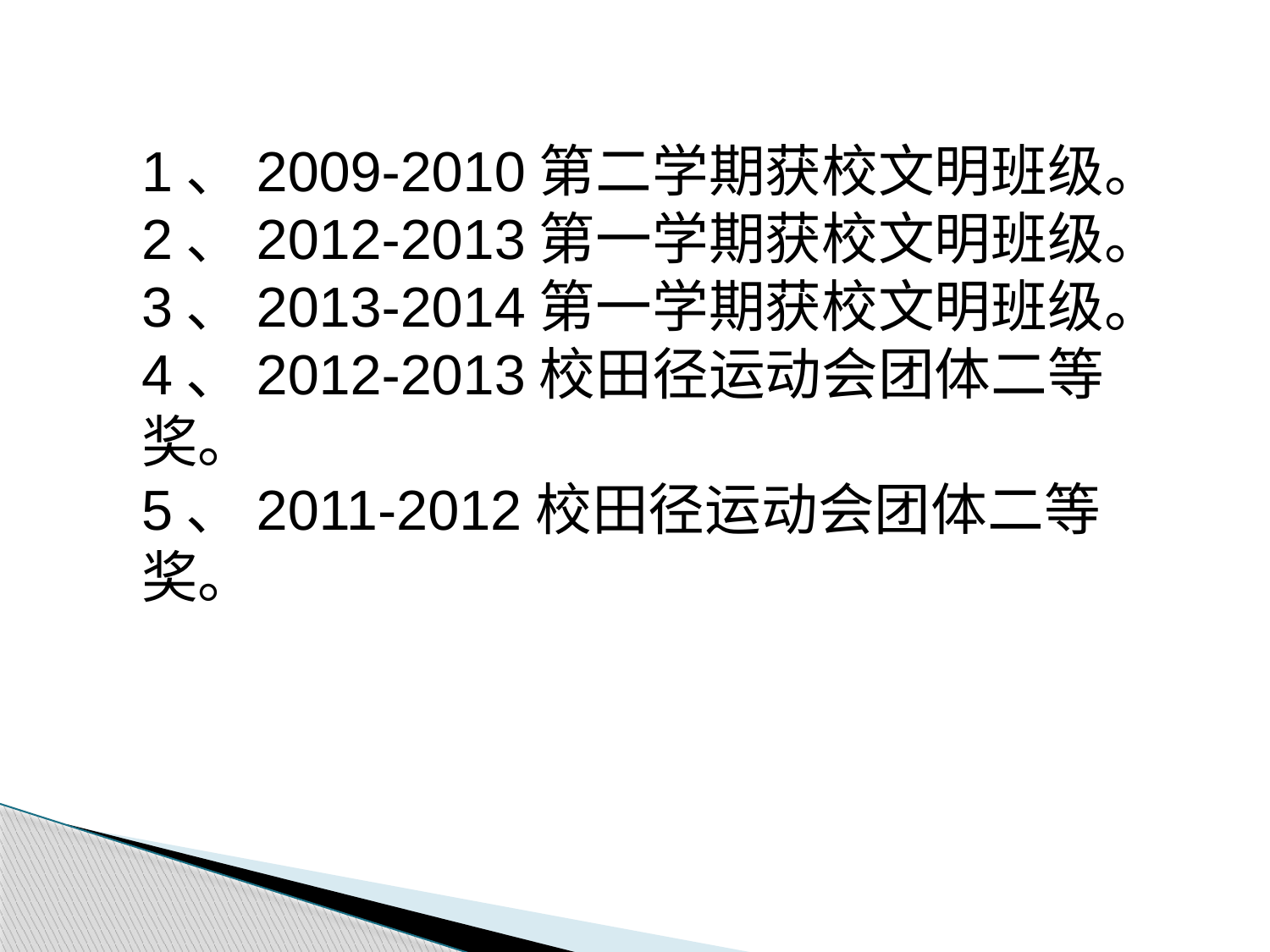

1、2009-2010第二学期获校文明班级。
2、2012-2013第一学期获校文明班级。
3、2013-2014第一学期获校文明班级。
4、2012-2013校田径运动会团体二等奖。
5、2011-2012校田径运动会团体二等奖。